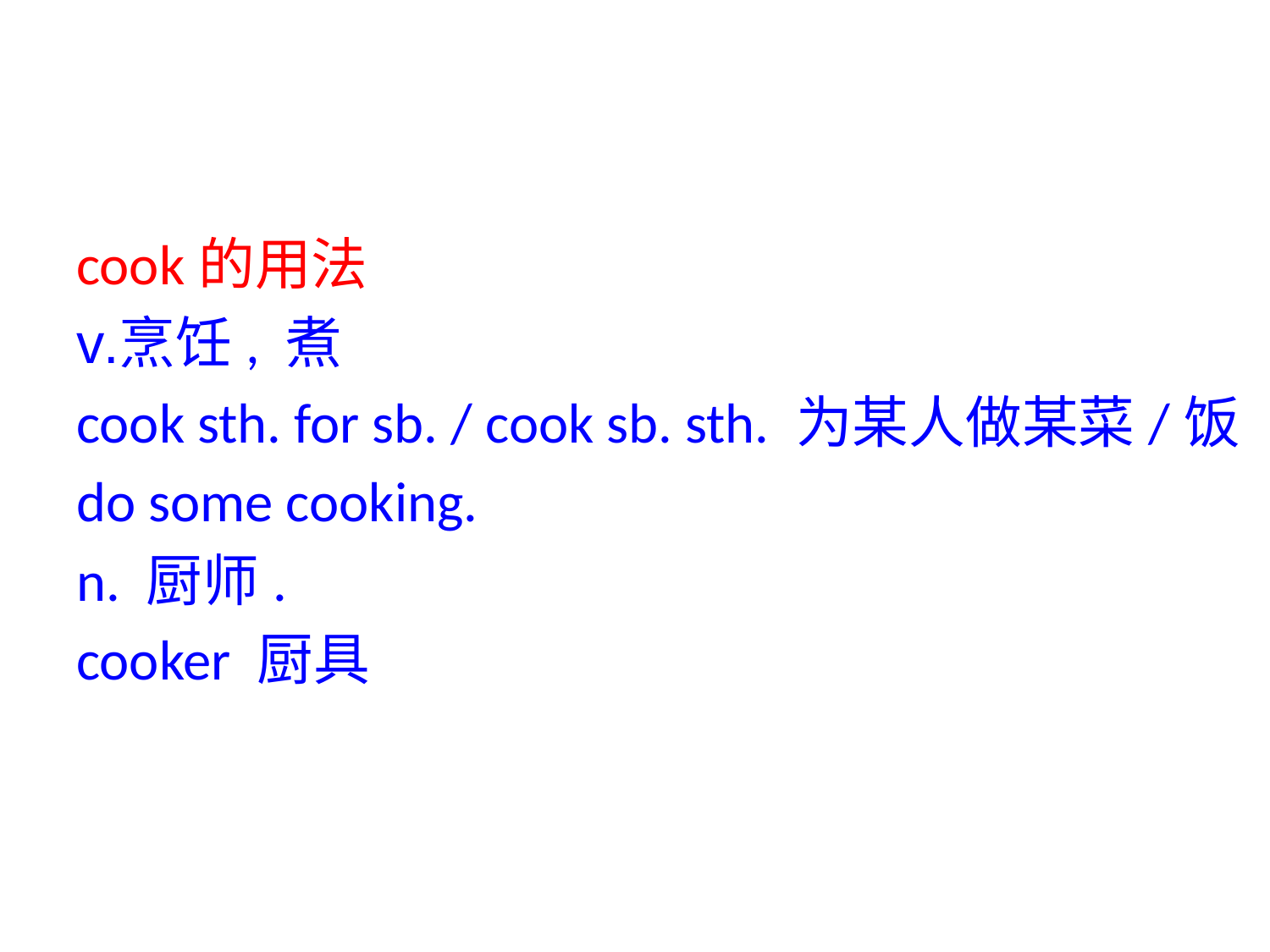

cook的用法
烹饪, 煮
cook sth. for sb. / cook sb. sth. 为某人做某菜/饭
do some cooking.
n. 厨师.
cooker 厨具